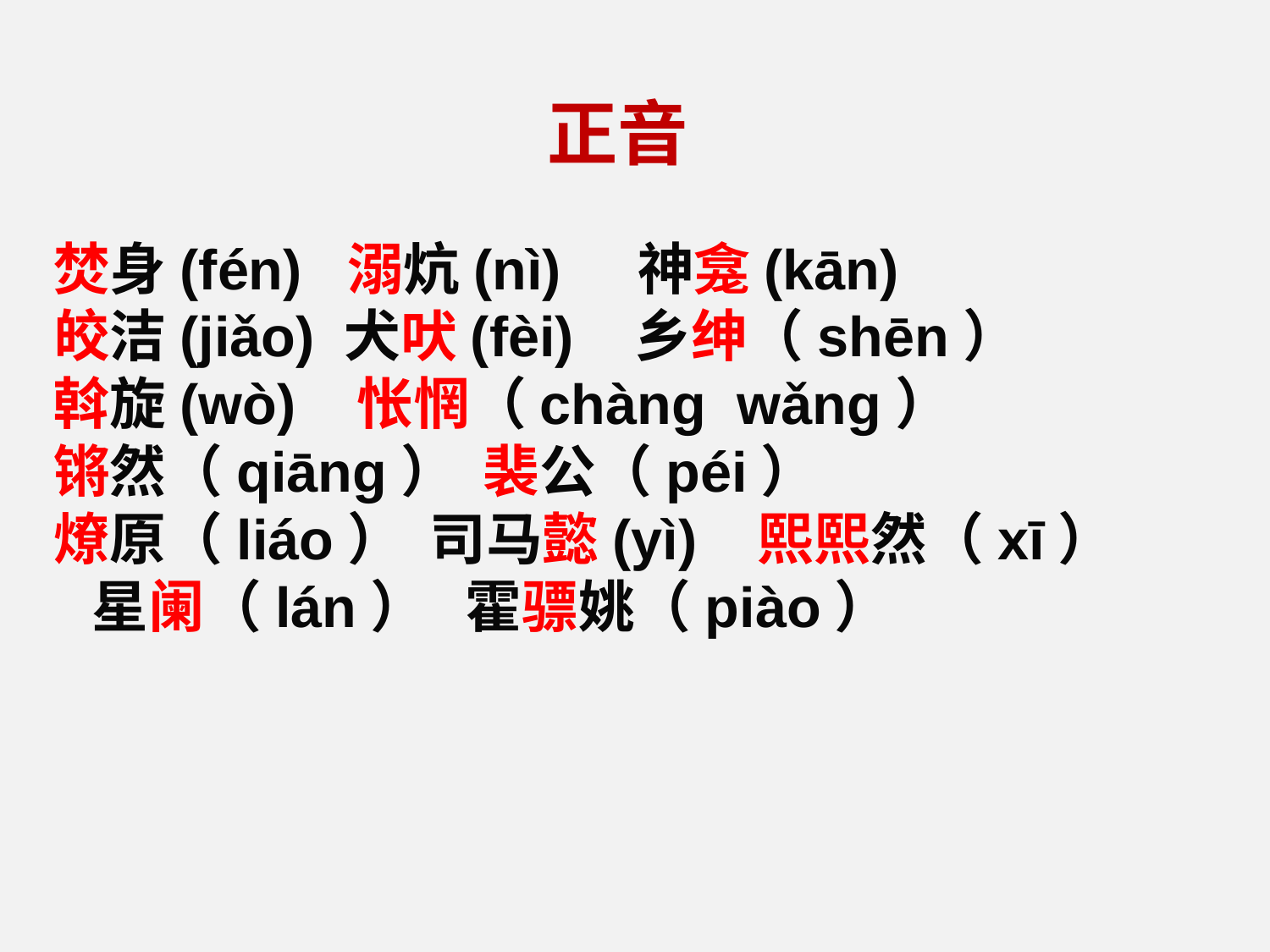

正音
焚身(fén)  溺炕(nì)    神龛(kān)
皎洁(jiǎo) 犬吠(fèi)   乡绅（shēn）
斡旋(wò)   怅惘（chàng  wǎng）
锵然（qiāng）  裴公（péi）
燎原（liáo）  司马懿(yì)   熙熙然（xī）             星阑（lán）   霍骠姚（piào）